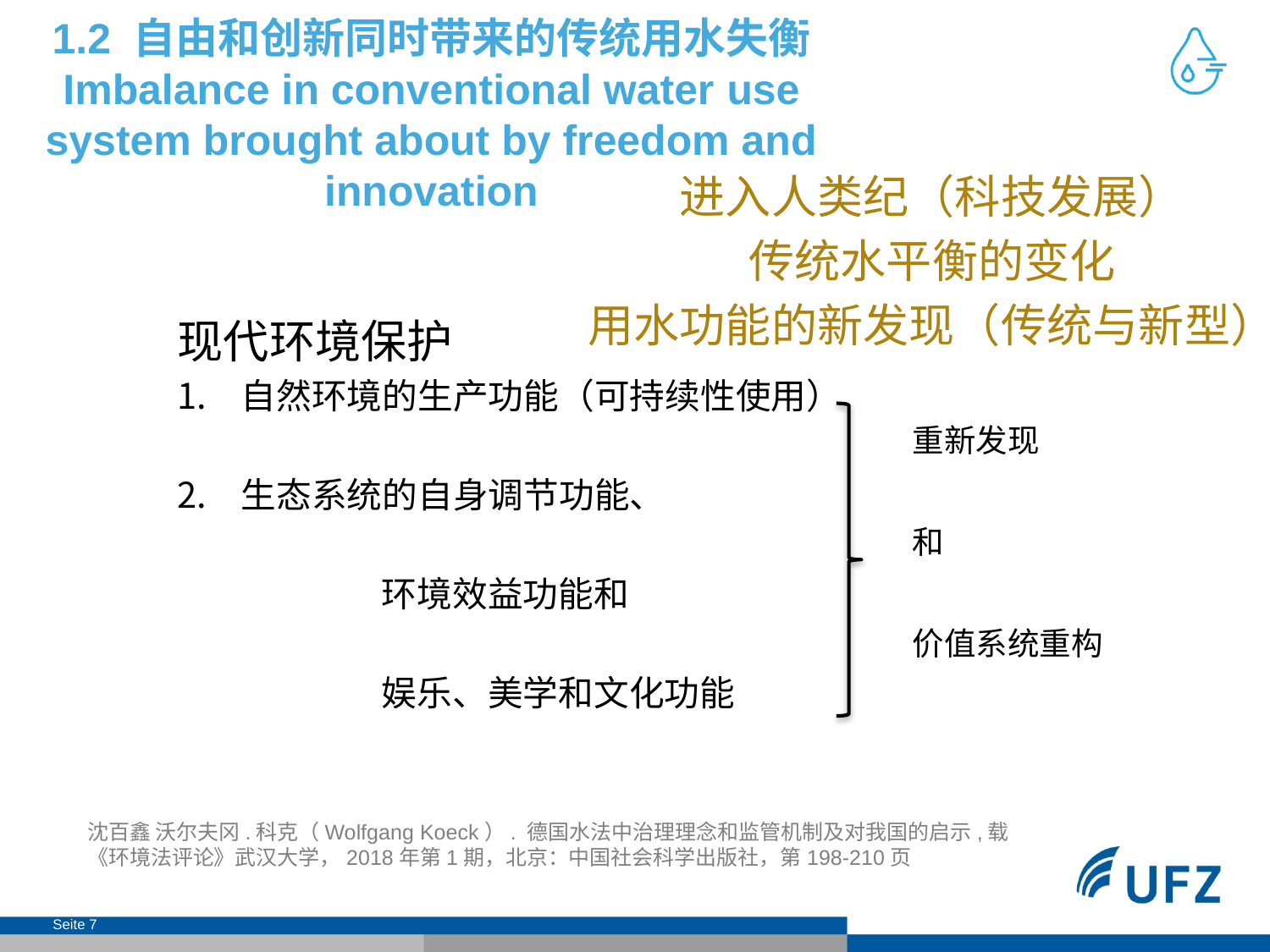

# 1.2 自由和创新同时带来的传统用水失衡 Imbalance in conventional water use system brought about by freedom and innovation
进入人类纪（科技发展）
传统水平衡的变化
用水功能的新发现（传统与新型）
现代环境保护
自然环境的生产功能（可持续性使用）

生态系统的自身调节功能、

                         环境效益功能和

                         娱乐、美学和文化功能

重新发现

和

价值系统重构
沈百鑫 沃尔夫冈.科克（Wolfgang Koeck）. 德国水法中治理理念和监管机制及对我国的启示,载《环境法评论》武汉大学，2018年第1期，北京：中国社会科学出版社，第198-210页
Seite 7